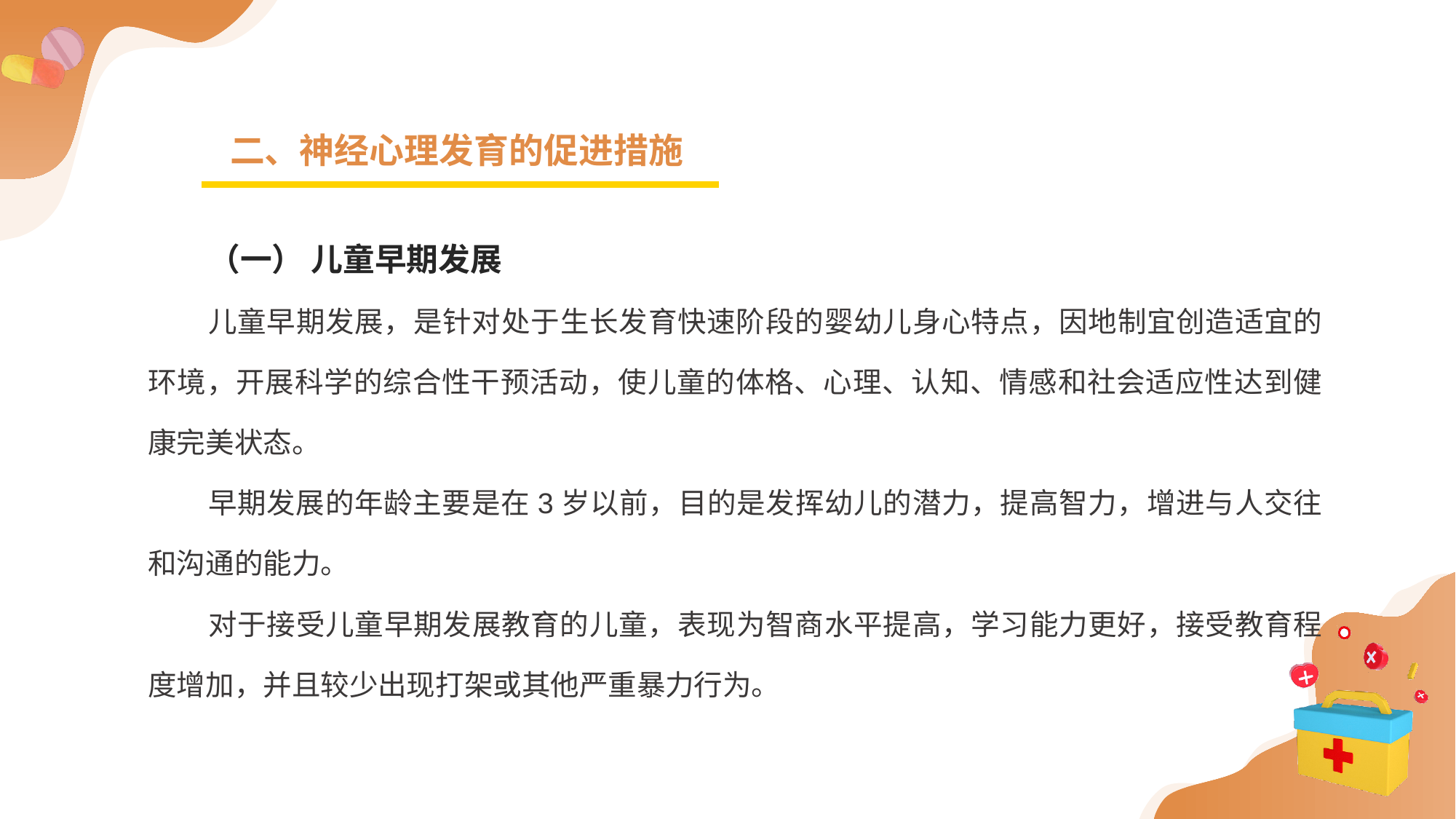

二、神经心理发育的促进措施
（一） 儿童早期发展
儿童早期发展，是针对处于生长发育快速阶段的婴幼儿身心特点，因地制宜创造适宜的环境，开展科学的综合性干预活动，使儿童的体格、心理、认知、情感和社会适应性达到健康完美状态。
早期发展的年龄主要是在3岁以前，目的是发挥幼儿的潜力，提高智力，增进与人交往和沟通的能力。
对于接受儿童早期发展教育的儿童，表现为智商水平提高，学习能力更好，接受教育程度增加，并且较少出现打架或其他严重暴力行为。